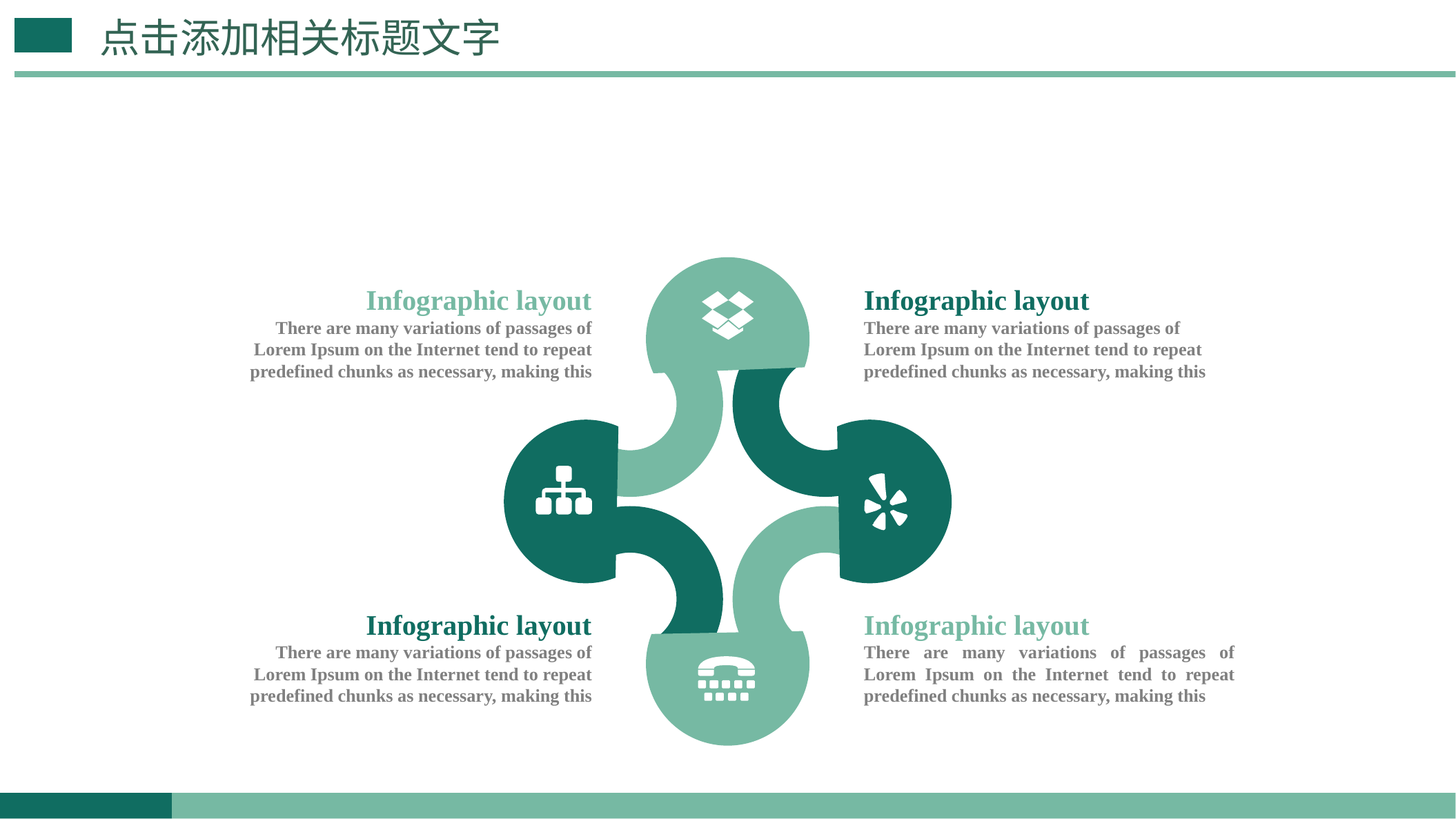

点击添加相关标题文字

Infographic layout
There are many variations of passages of Lorem Ipsum on the Internet tend to repeat predefined chunks as necessary, making this
Infographic layout
There are many variations of passages of Lorem Ipsum on the Internet tend to repeat predefined chunks as necessary, making this

Infographic layout
There are many variations of passages of Lorem Ipsum on the Internet tend to repeat predefined chunks as necessary, making this
Infographic layout
There are many variations of passages of Lorem Ipsum on the Internet tend to repeat predefined chunks as necessary, making this